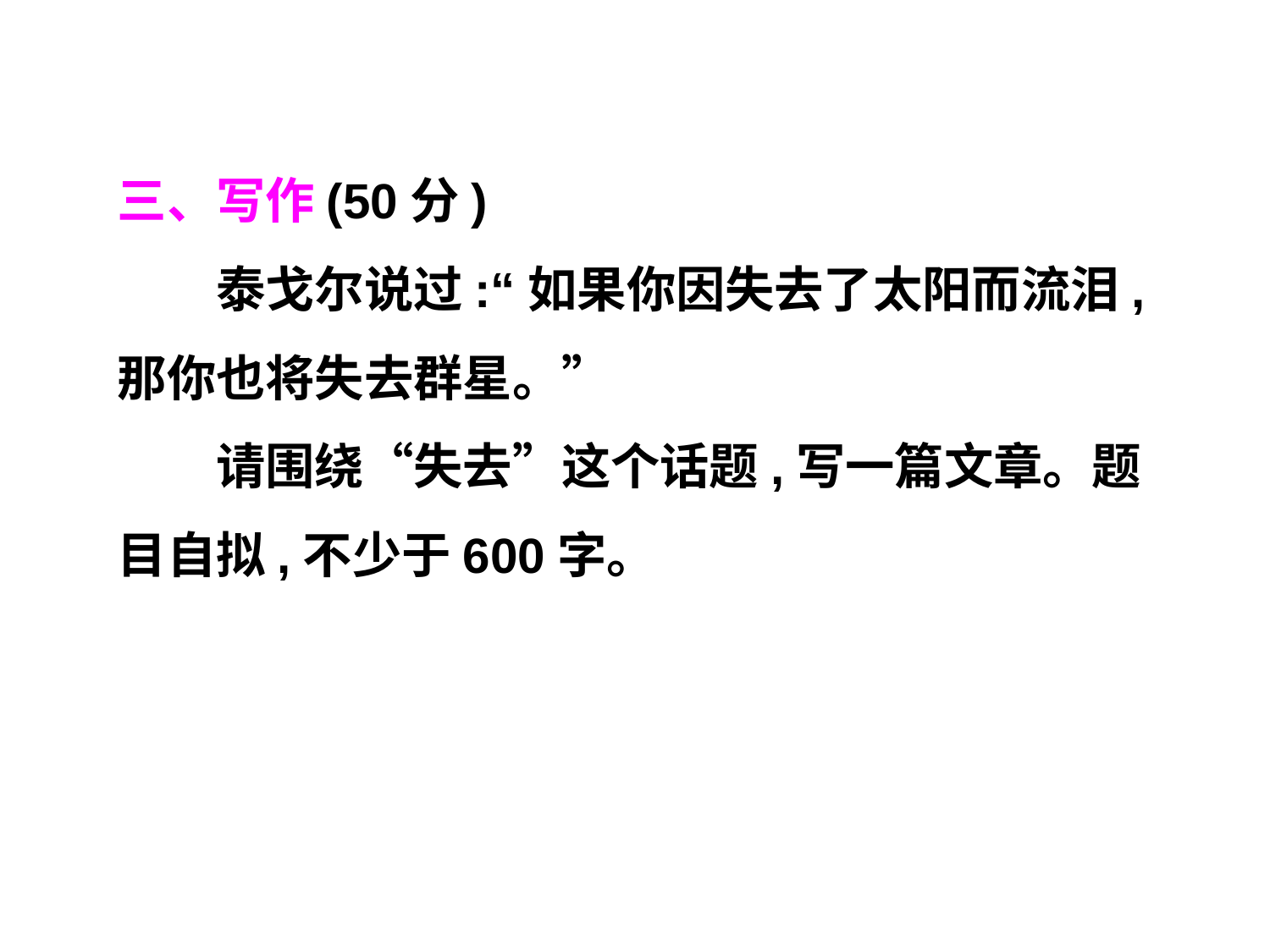

三、写作(50分)
　　泰戈尔说过:“如果你因失去了太阳而流泪,那你也将失去群星。”
　　请围绕“失去”这个话题,写一篇文章。题目自拟,不少于600字。